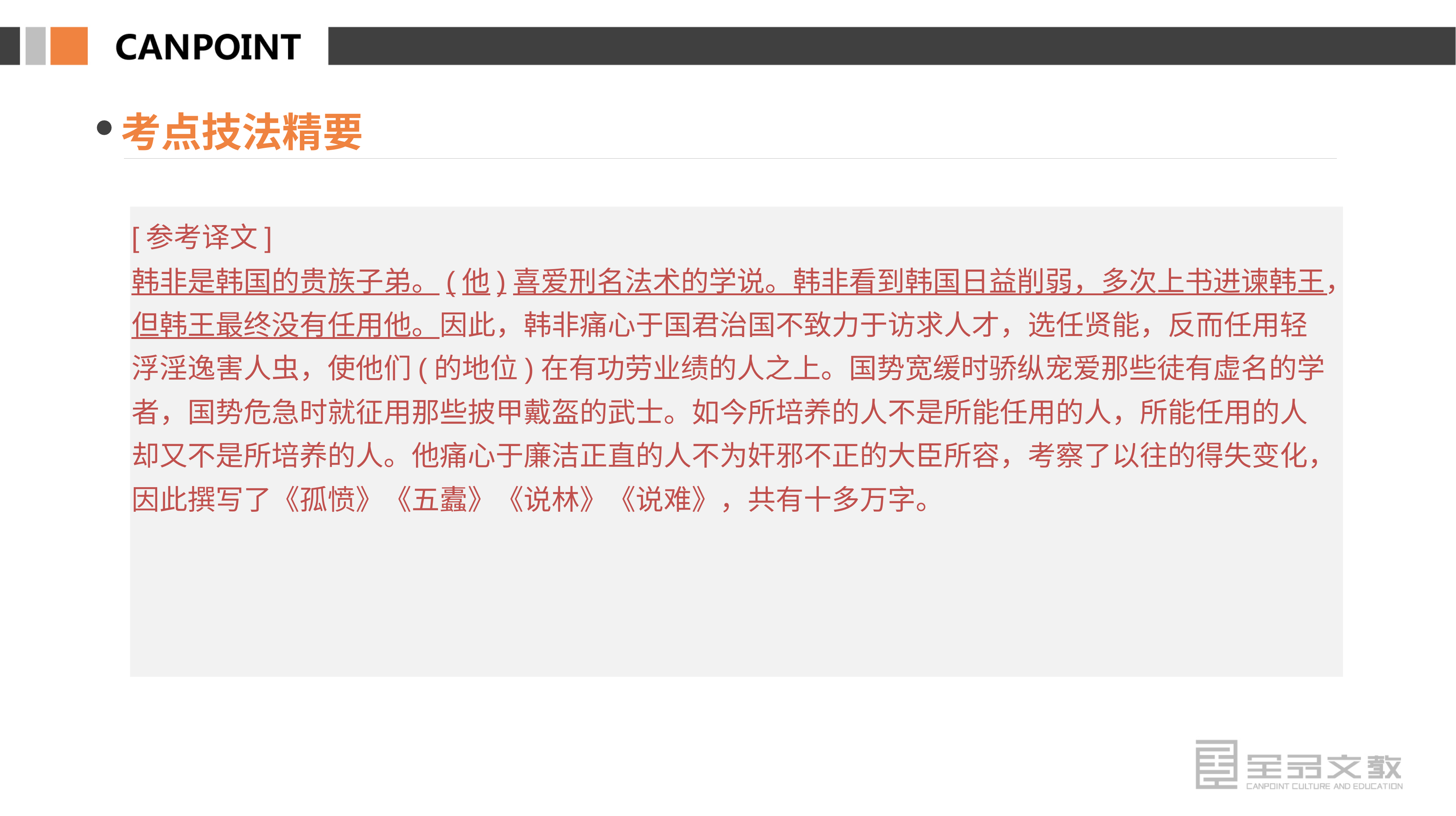

考点技法精要

[参考译文]
韩非是韩国的贵族子弟。(他)喜爱刑名法术的学说。韩非看到韩国日益削弱，多次上书进谏韩王，但韩王最终没有任用他。因此，韩非痛心于国君治国不致力于访求人才，选任贤能，反而任用轻浮淫逸害人虫，使他们(的地位)在有功劳业绩的人之上。国势宽缓时骄纵宠爱那些徒有虚名的学者，国势危急时就征用那些披甲戴盔的武士。如今所培养的人不是所能任用的人，所能任用的人却又不是所培养的人。他痛心于廉洁正直的人不为奸邪不正的大臣所容，考察了以往的得失变化，因此撰写了《孤愤》《五蠹》《说林》《说难》，共有十多万字。